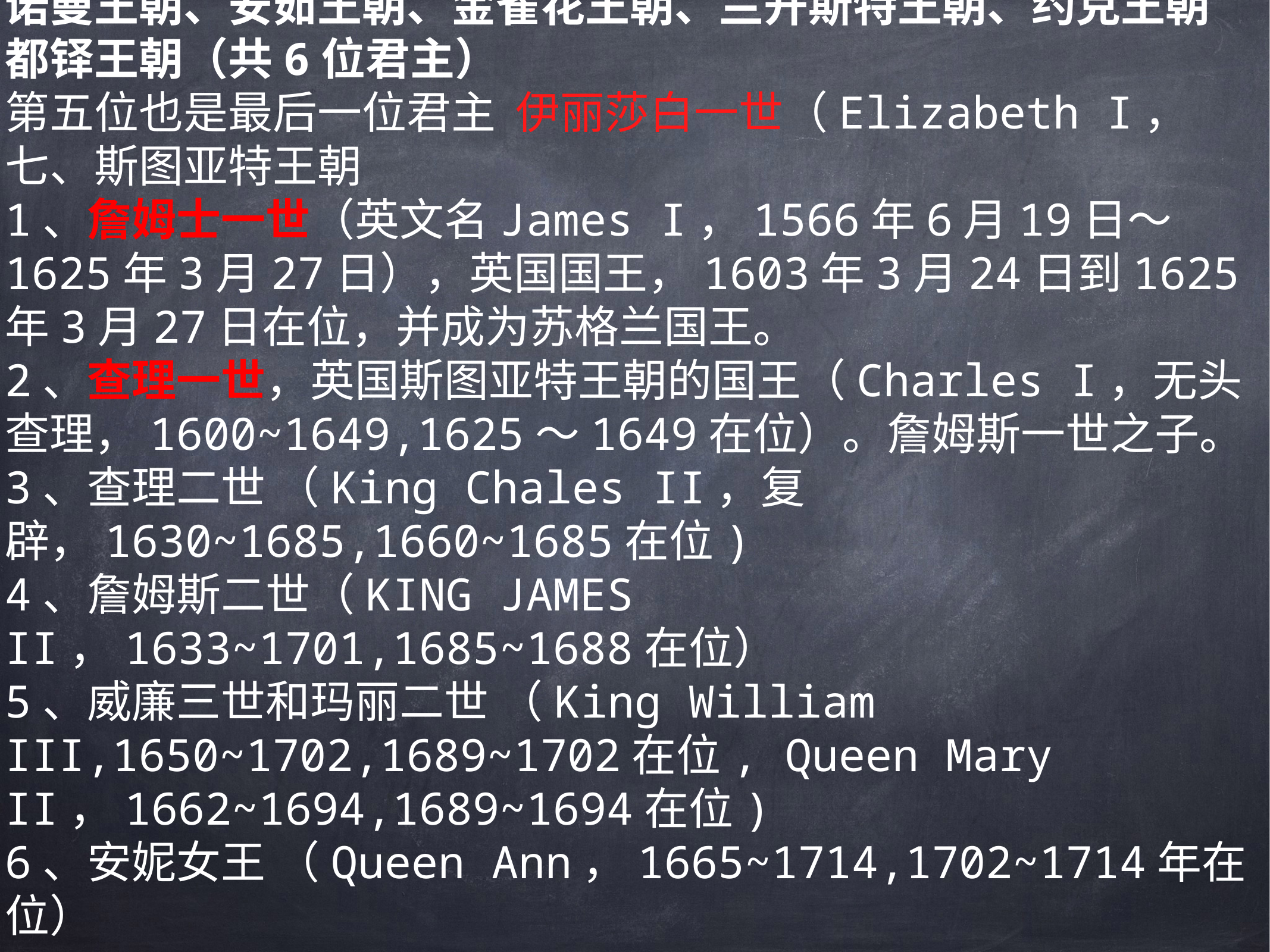

诺曼王朝、安茹王朝、金雀花王朝、兰开斯特王朝、约克王朝
都铎王朝（共6位君主）
第五位也是最后一位君主  伊丽莎白一世（Elizabeth I，
七、斯图亚特王朝
1、詹姆士一世（英文名James I，1566年6月19日～1625年3月27日），英国国王，1603年3月24日到1625年3月27日在位，并成为苏格兰国王。
2、查理一世，英国斯图亚特王朝的国王（Charles I，无头查理，1600~1649,1625～1649在位）。詹姆斯一世之子。
3、查理二世 （King Chales II，复辟，1630~1685,1660~1685在位)
4、詹姆斯二世（KING JAMES II，1633~1701,1685~1688在位）
5、威廉三世和玛丽二世 （King William III,1650~1702,1689~1702在位, Queen Mary II，1662~1694,1689~1694在位)
6、安妮女王 （Queen Ann，1665~1714,1702~1714年在位）